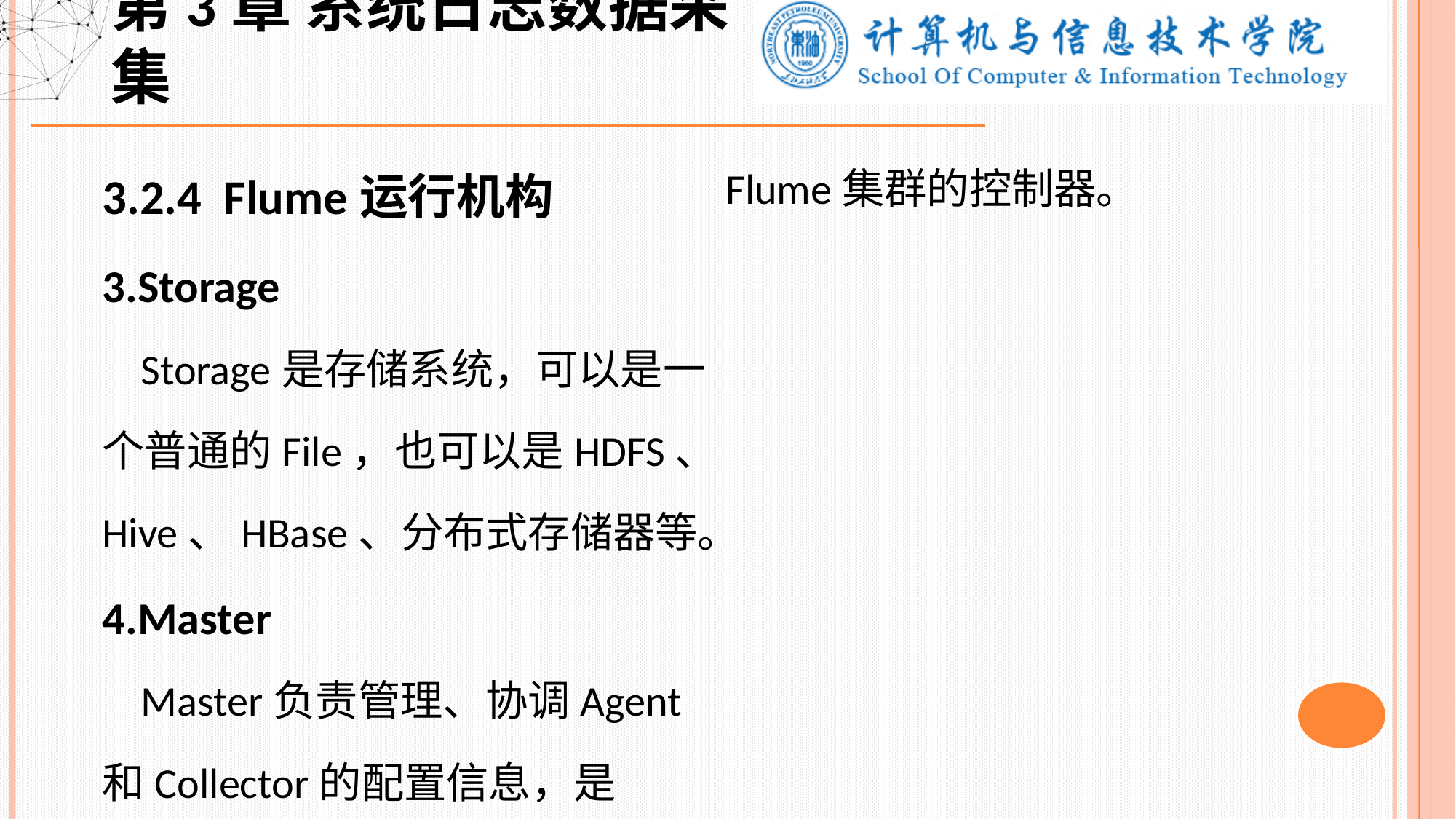

第3章 系统日志数据采集
3.2.4  Flume运行机构
3.Storage
    Storage是存储系统，可以是一个普通的File，也可以是HDFS、Hive、HBase、分布式存储器等。
4.Master
    Master负责管理、协调Agent和Collector的配置信息，是Flume集群的控制器。